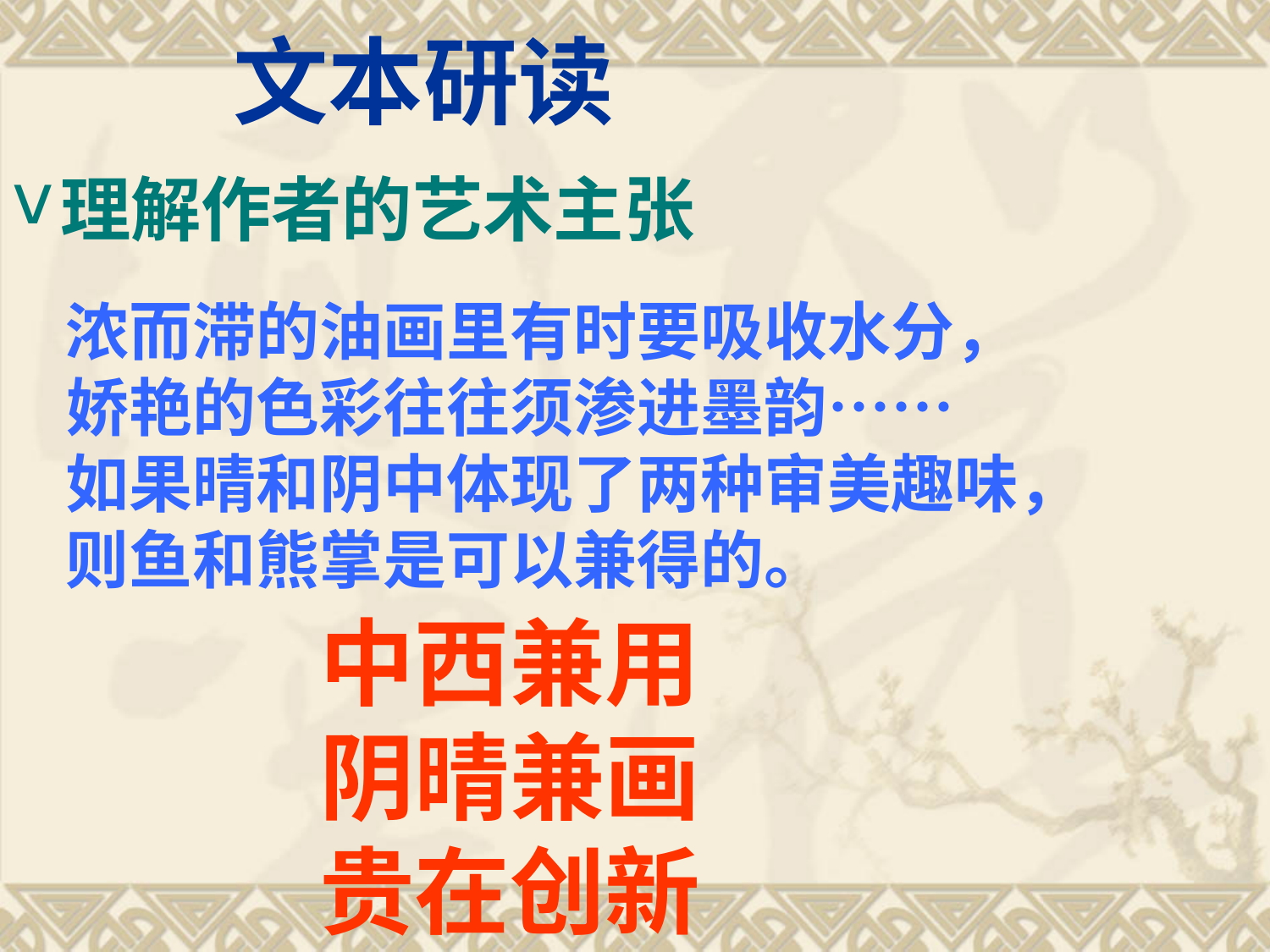

# 文本研读
理解作者的艺术主张
浓而滞的油画里有时要吸收水分，娇艳的色彩往往须渗进墨韵……
如果晴和阴中体现了两种审美趣味，则鱼和熊掌是可以兼得的。
中西兼用
阴晴兼画
贵在创新